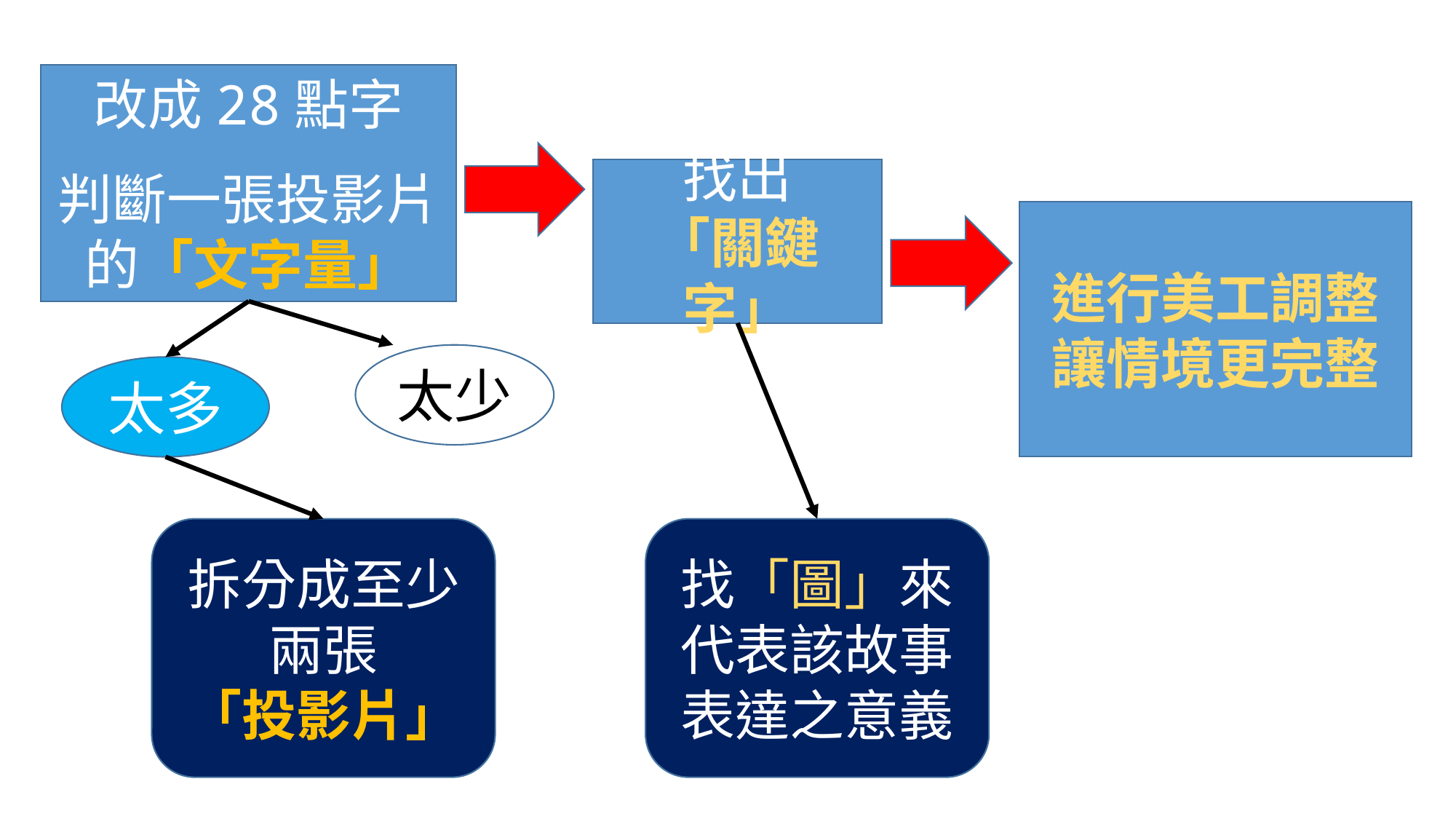

改成28點字
判斷一張投影片的「文字量」

找出
「關鍵字」
進行美工調整讓情境更完整

#
太少
太多
拆分成至少兩張
「投影片」
找「圖」來代表該故事表達之意義